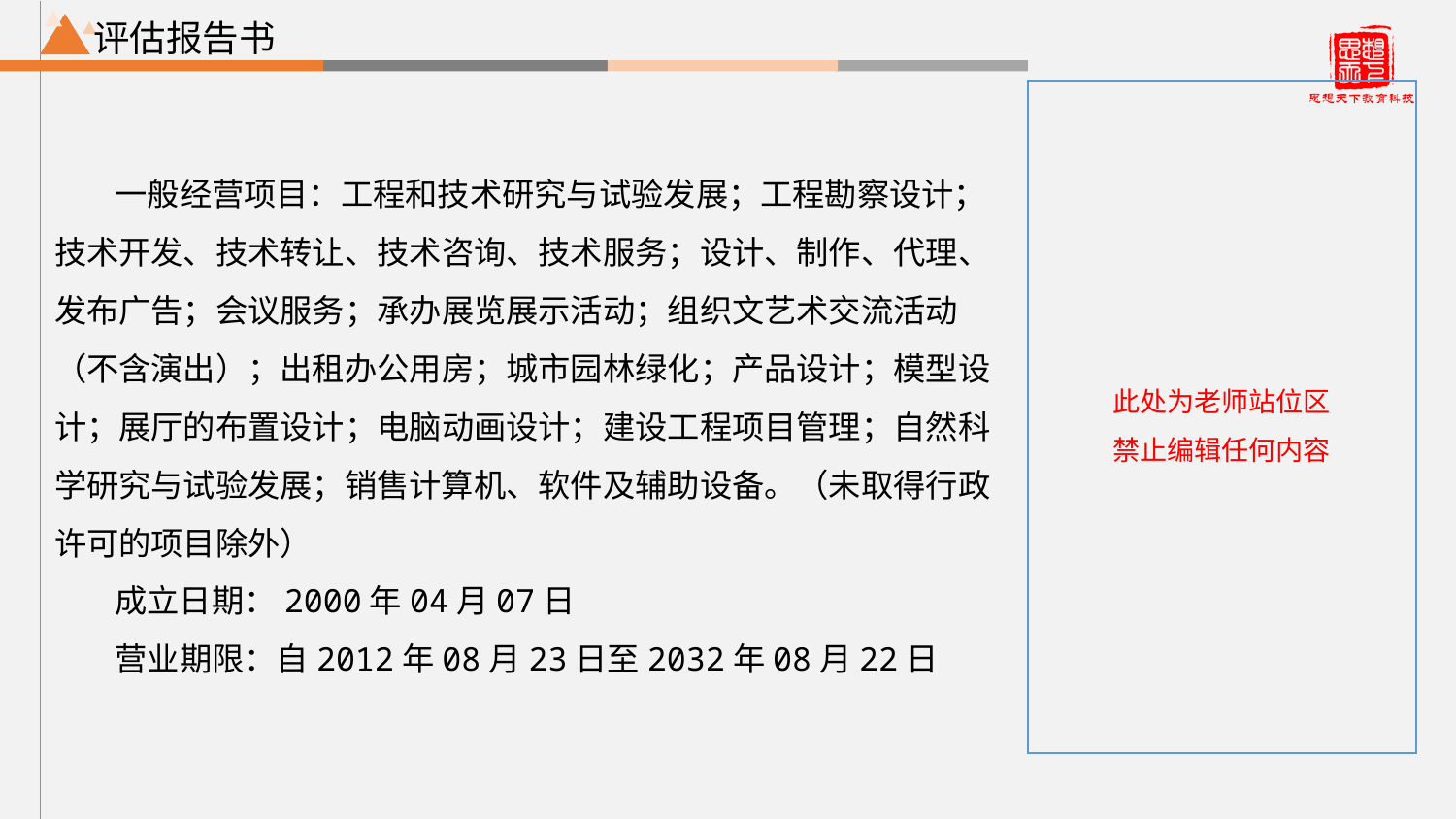

评估报告书
一般经营项目：工程和技术研究与试验发展；工程勘察设计； 技术开发、技术转让、技术咨询、技术服务；设计、制作、代理、 发布广告；会议服务；承办展览展示活动；组织文艺术交流活动（不含演出）；出租办公用房；城市园林绿化；产品设计；模型设计；展厅的布置设计；电脑动画设计；建设工程项目管理；自然科学研究与试验发展；销售计算机、软件及辅助设备。（未取得行政许可的项目除外）
成立日期：2000年04月07日
营业期限：自2012年08月23日至2032年08月22日
115